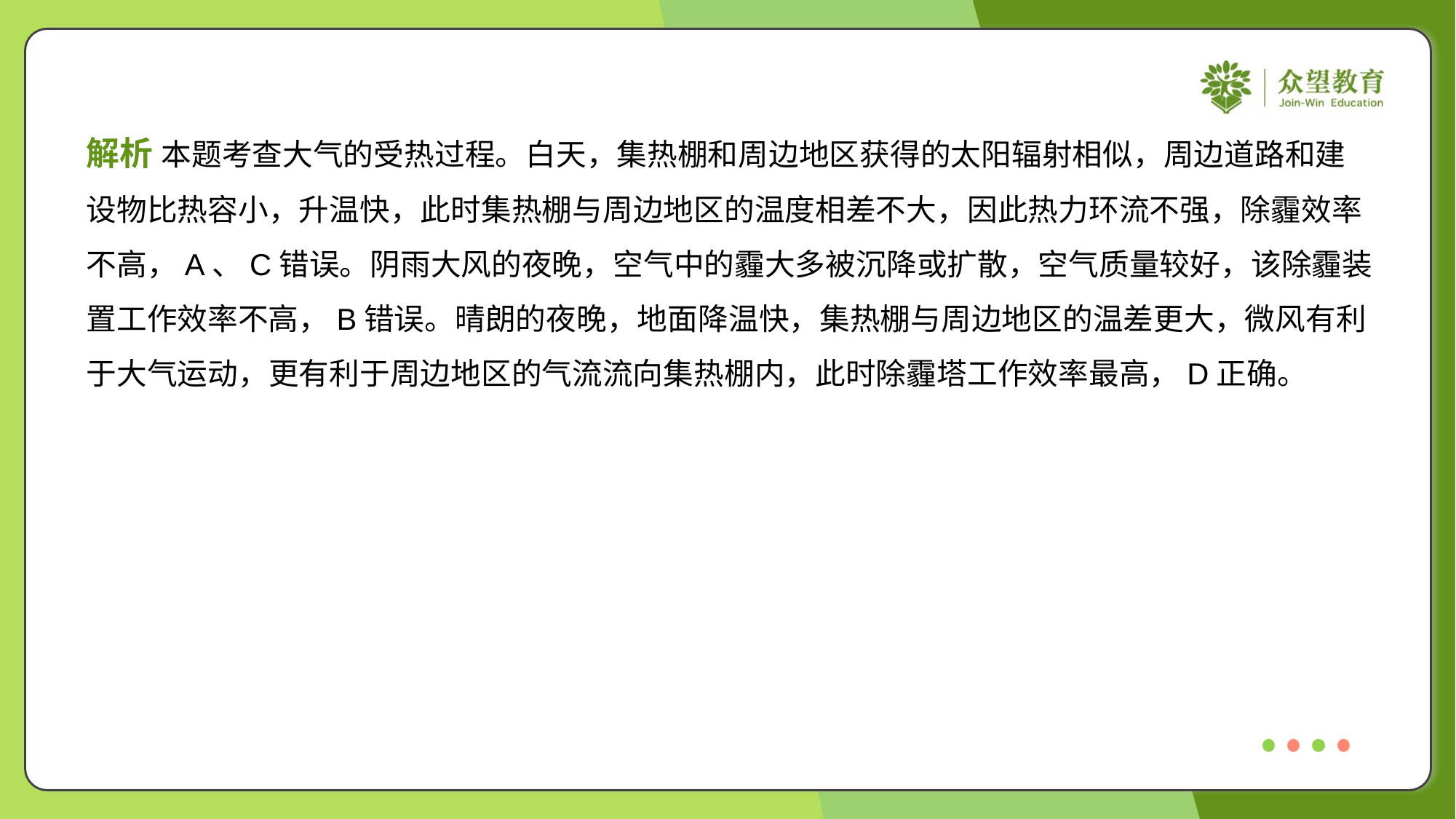

解析 本题考查大气的受热过程。白天，集热棚和周边地区获得的太阳辐射相似，周边道路和建
设物比热容小，升温快，此时集热棚与周边地区的温度相差不大，因此热力环流不强，除霾效率
不高，A、C错误。阴雨大风的夜晚，空气中的霾大多被沉降或扩散，空气质量较好，该除霾装
置工作效率不高，B错误。晴朗的夜晚，地面降温快，集热棚与周边地区的温差更大，微风有利
于大气运动，更有利于周边地区的气流流向集热棚内，此时除霾塔工作效率最高，D正确。